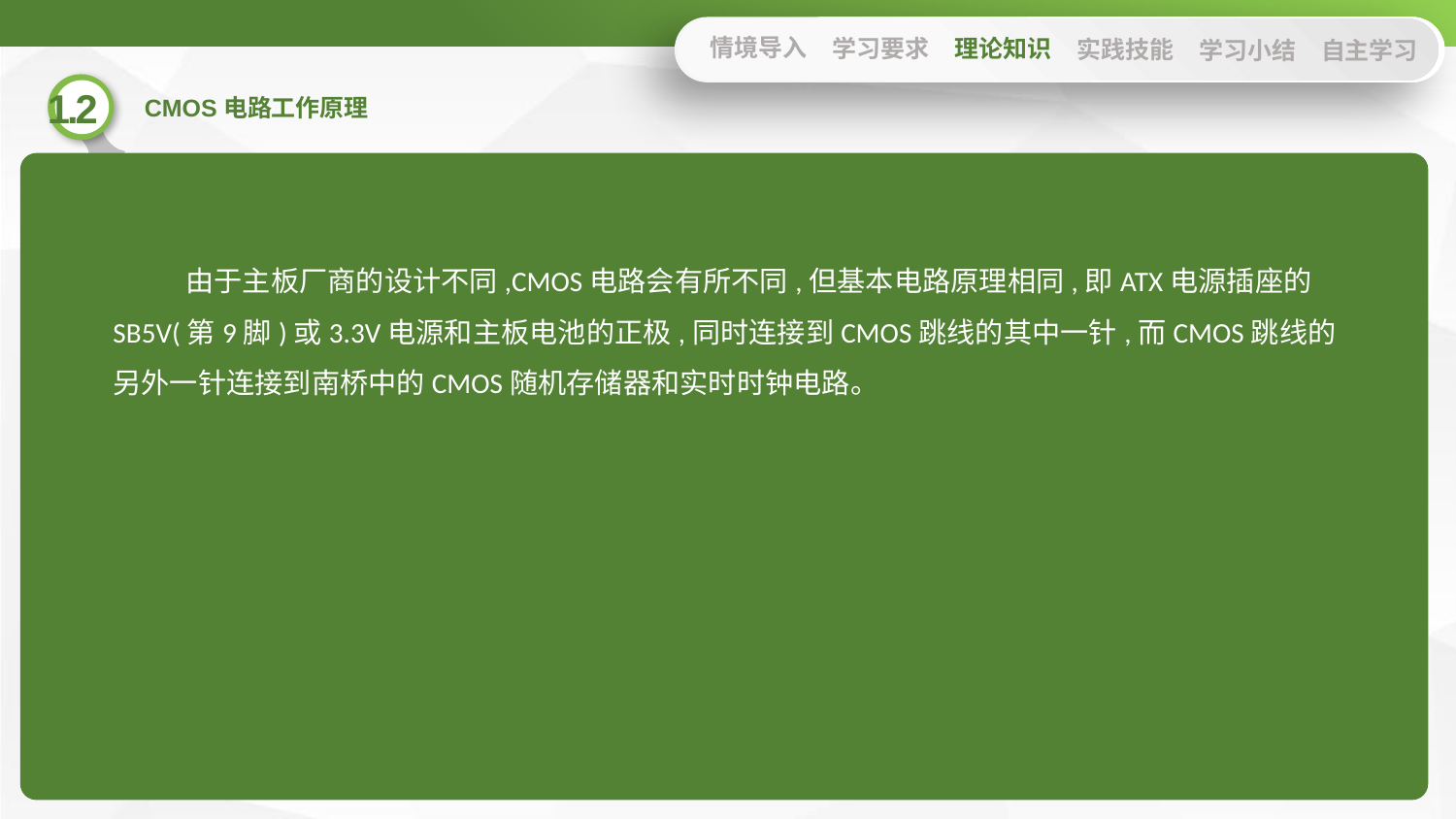

情境导入
学习要求
理论知识
实践技能
学习小结
自主学习
由于主板厂商的设计不同,CMOS电路会有所不同,但基本电路原理相同,即ATX电源插座的SB5V(第9脚)或3.3V电源和主板电池的正极,同时连接到CMOS跳线的其中一针,而CMOS跳线的另外一针连接到南桥中的CMOS随机存储器和实时时钟电路。